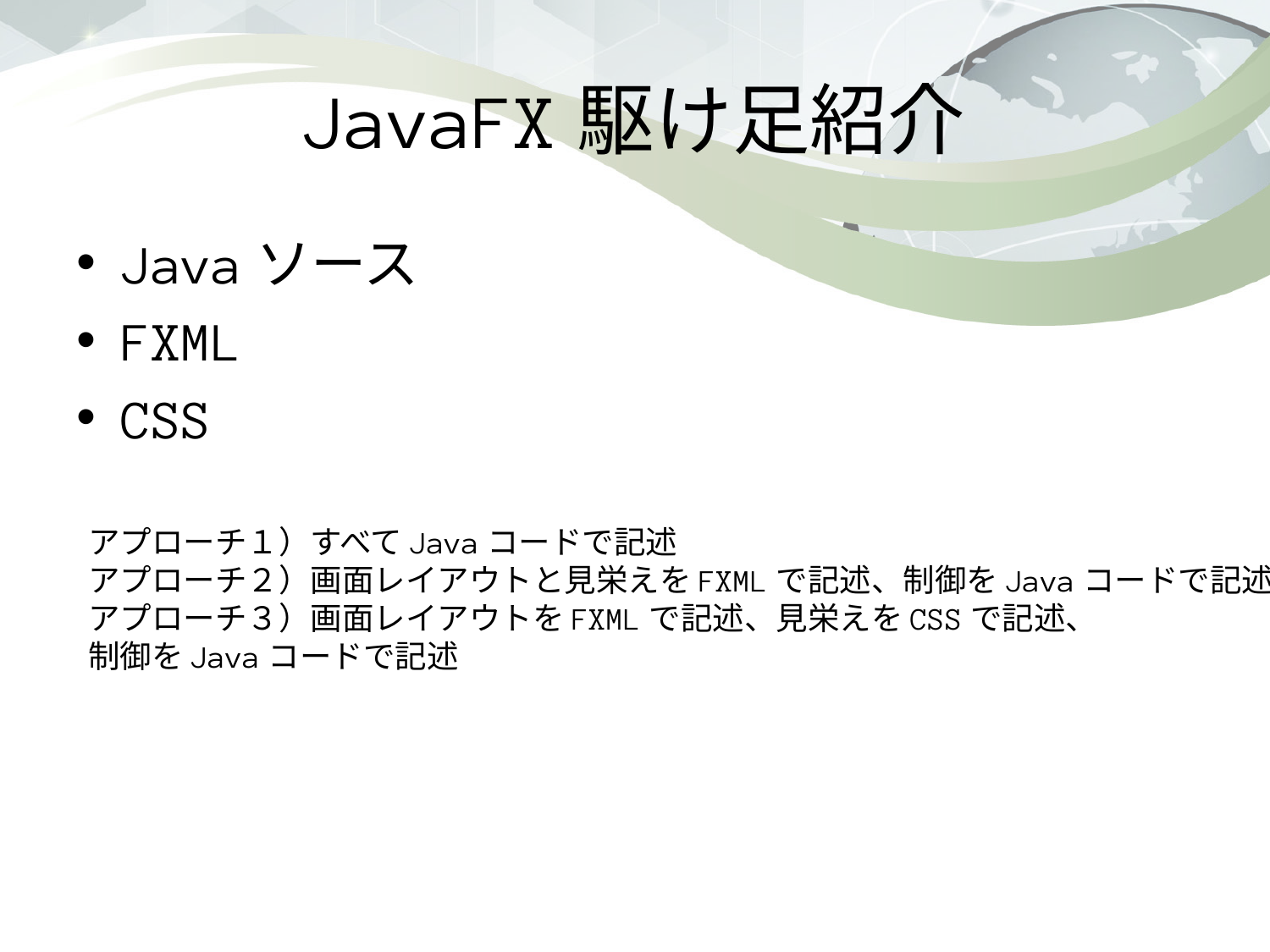

# JavaFX駆け足紹介
Javaソース
FXML
CSS
アプローチ１）すべてJavaコードで記述
アプローチ２）画面レイアウトと見栄えをFXMLで記述、制御をJavaコードで記述
アプローチ３）画面レイアウトをFXMLで記述、見栄えをCSSで記述、
制御をJavaコードで記述